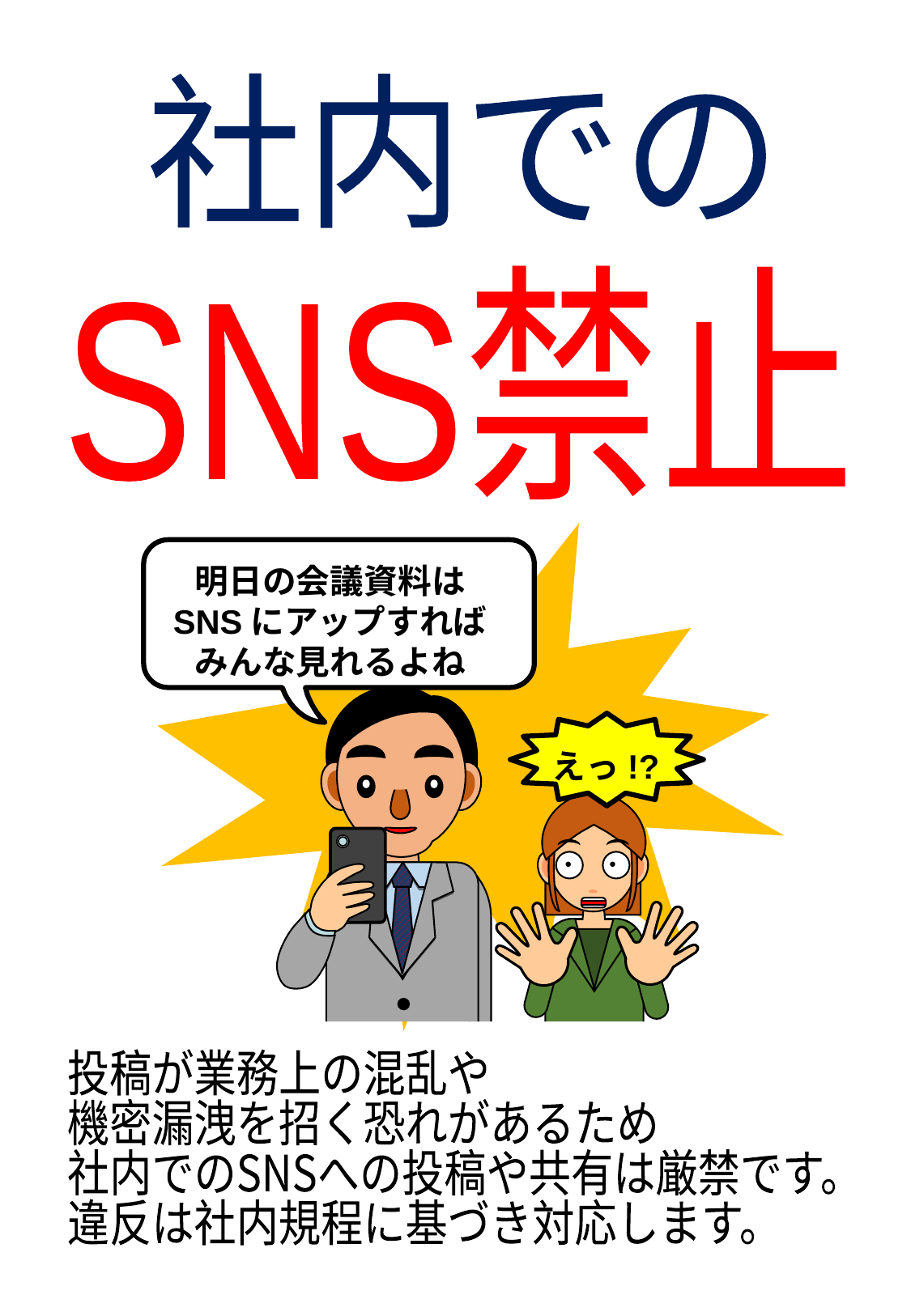

社内での
SNS禁止

明日の会議資料は
SNSにアップすれば
みんな見れるよね

えっ!?

投稿が業務上の混乱や
機密漏洩を招く恐れがあるため
社内でのSNSへの投稿や共有は厳禁です。
違反は社内規程に基づき対応します。